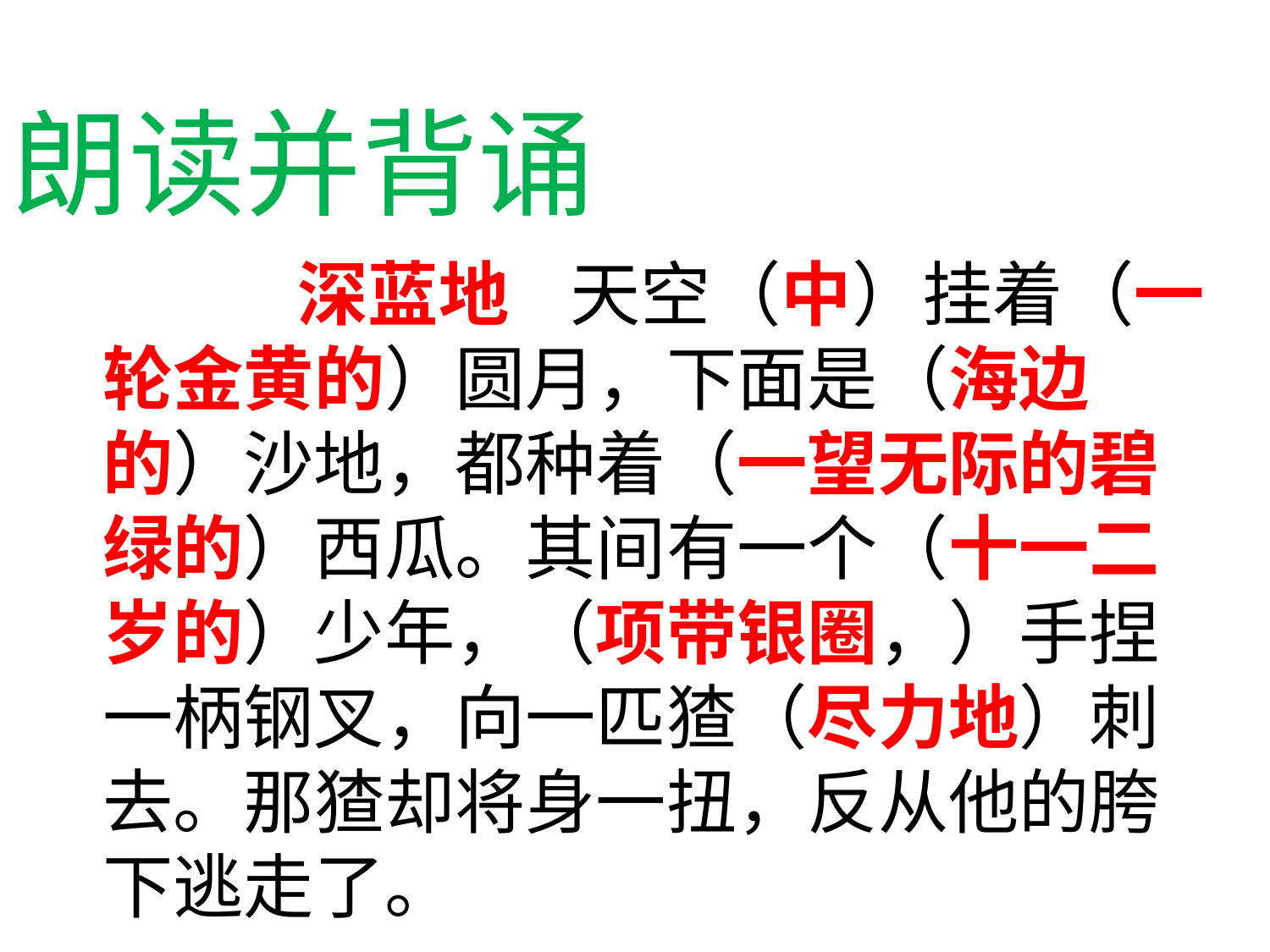

朗读并背诵
          (深蓝地)天空（中）挂着（一轮金黄的）圆月，下面是（海边的）沙地，都种着（一望无际的碧绿的）西瓜。其间有一个（十一二岁的）少年，（项带银圈，）手捏一柄钢叉，向一匹猹（尽力地）刺去。那猹却将身一扭，反从他的胯下逃走了。